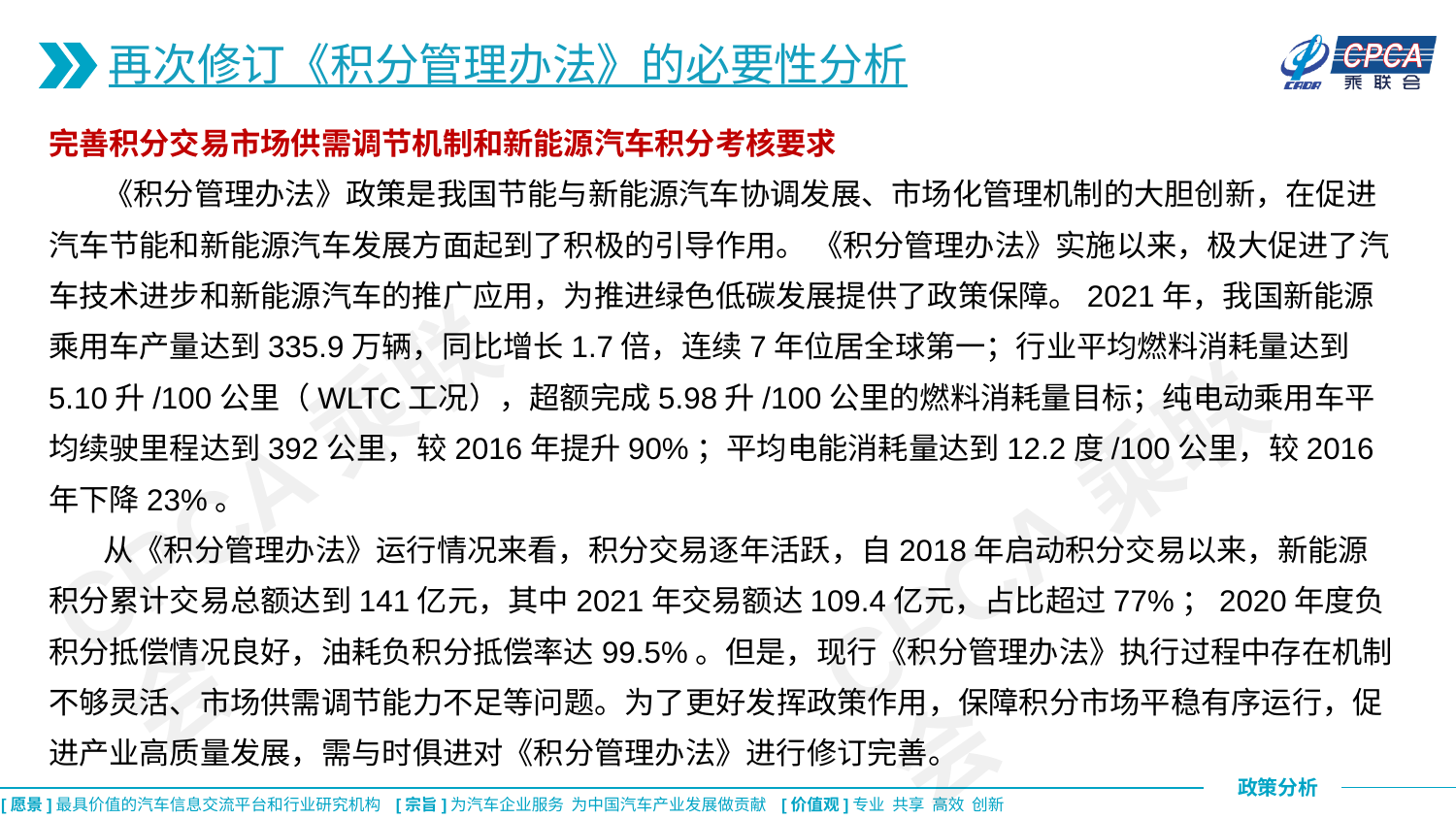

再次修订《积分管理办法》的必要性分析
完善积分交易市场供需调节机制和新能源汽车积分考核要求
       《积分管理办法》政策是我国节能与新能源汽车协调发展、市场化管理机制的大胆创新，在促进汽车节能和新能源汽车发展方面起到了积极的引导作用。 《积分管理办法》实施以来，极大促进了汽车技术进步和新能源汽车的推广应用，为推进绿色低碳发展提供了政策保障。2021年，我国新能源乘用车产量达到335.9万辆，同比增长1.7倍，连续7年位居全球第一；行业平均燃料消耗量达到5.10升/100公里（WLTC工况），超额完成5.98升/100公里的燃料消耗量目标；纯电动乘用车平均续驶里程达到392公里，较2016年提升90%；平均电能消耗量达到12.2度/100公里，较2016年下降23%。
       从《积分管理办法》运行情况来看，积分交易逐年活跃，自2018年启动积分交易以来，新能源积分累计交易总额达到141亿元，其中2021年交易额达109.4亿元，占比超过77%；2020年度负积分抵偿情况良好，油耗负积分抵偿率达99.5%。但是，现行《积分管理办法》执行过程中存在机制不够灵活、市场供需调节能力不足等问题。为了更好发挥政策作用，保障积分市场平稳有序运行，促进产业高质量发展，需与时俱进对《积分管理办法》进行修订完善。
CPCA乘联会
CPCA乘联会